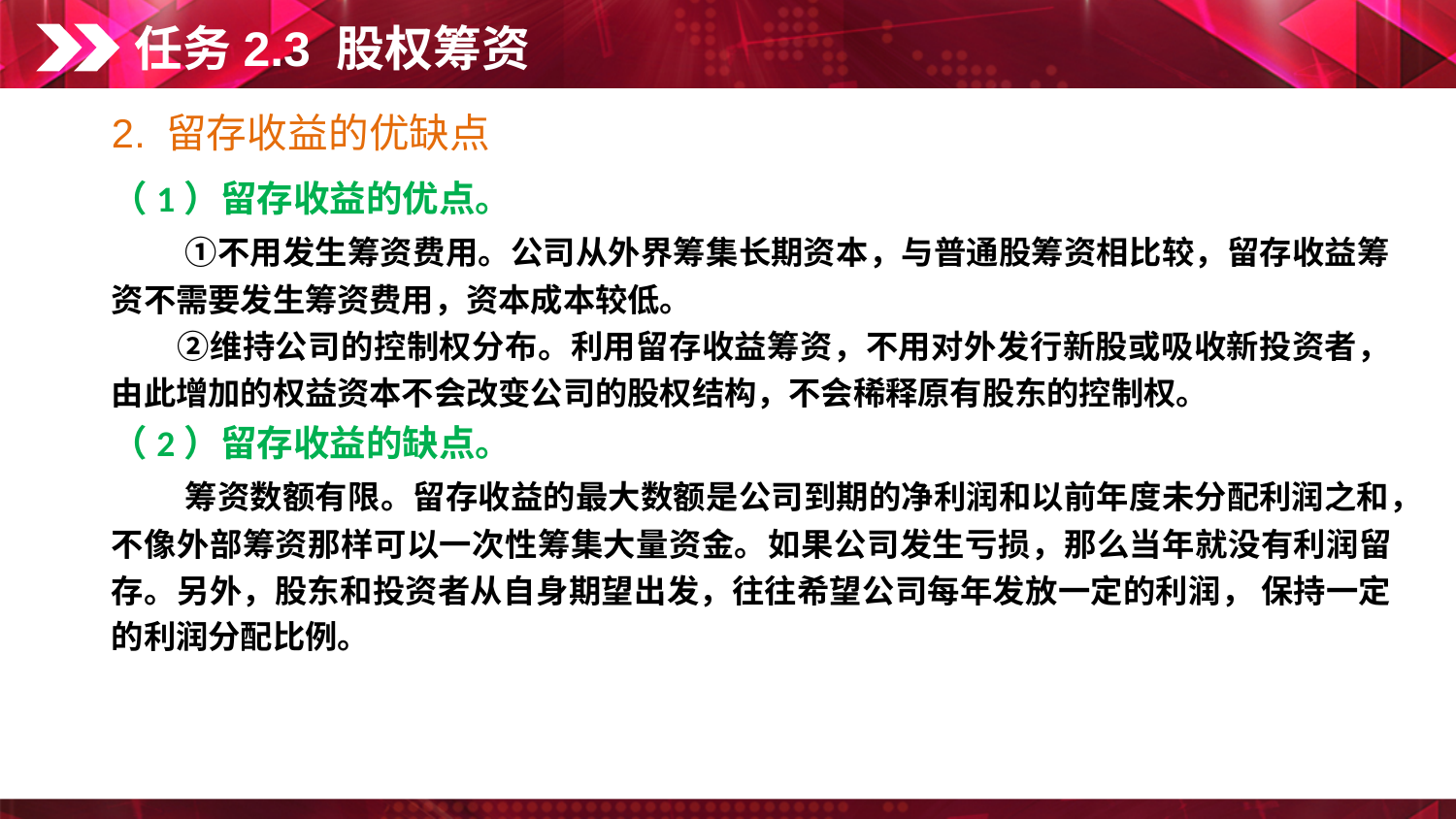

任务2.3 股权筹资

2. 留存收益的优缺点
（1）留存收益的优点。
　　①不用发生筹资费用。公司从外界筹集长期资本，与普通股筹资相比较，留存收益筹资不需要发生筹资费用，资本成本较低。
　　②维持公司的控制权分布。利用留存收益筹资，不用对外发行新股或吸收新投资者，由此增加的权益资本不会改变公司的股权结构，不会稀释原有股东的控制权。
（2）留存收益的缺点。
　　筹资数额有限。留存收益的最大数额是公司到期的净利润和以前年度未分配利润之和，不像外部筹资那样可以一次性筹集大量资金。如果公司发生亏损，那么当年就没有利润留存。另外，股东和投资者从自身期望出发，往往希望公司每年发放一定的利润， 保持一定的利润分配比例。